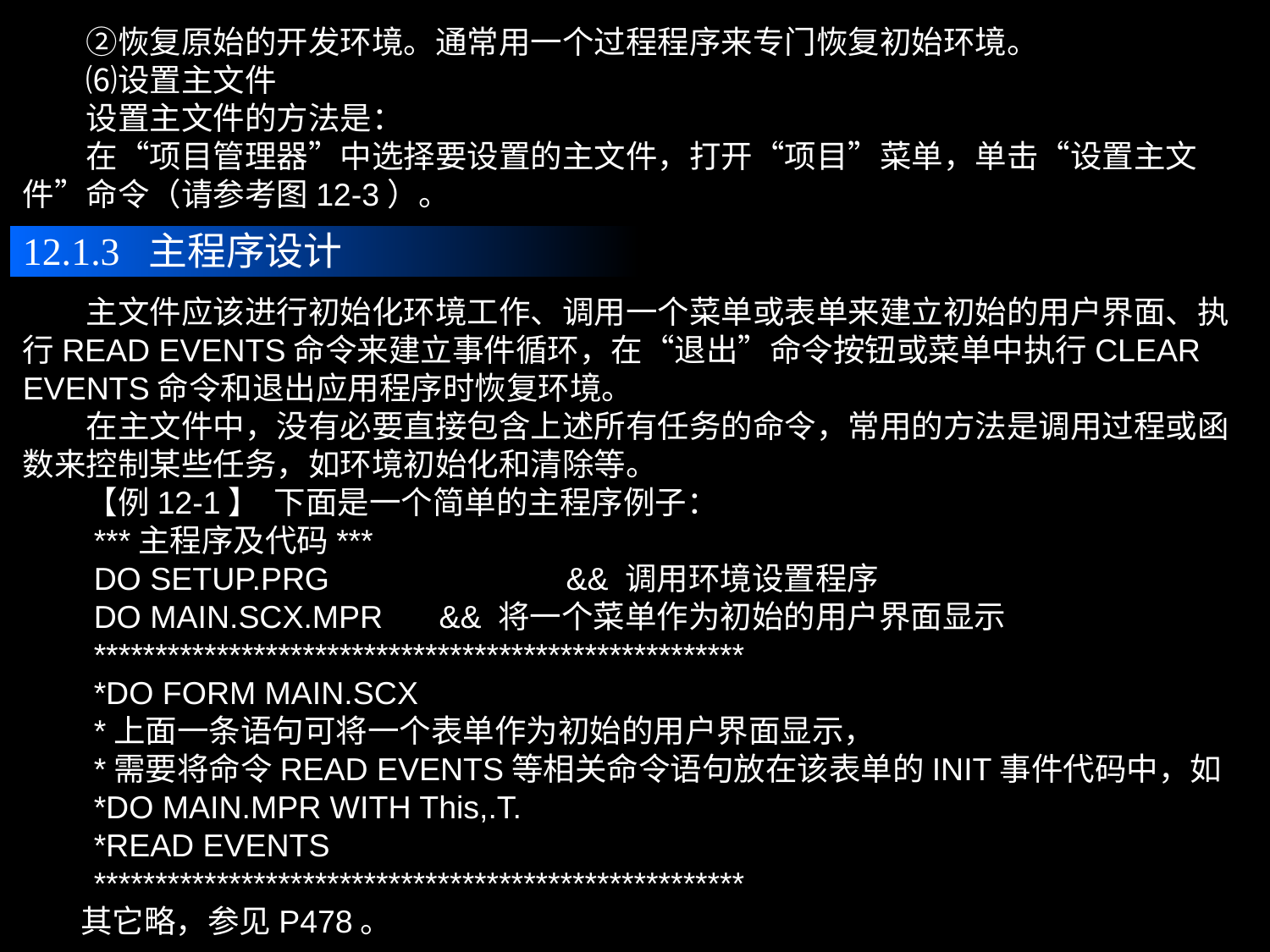

②恢复原始的开发环境。通常用一个过程程序来专门恢复初始环境。
　　⑹设置主文件
　　设置主文件的方法是：
　　在“项目管理器”中选择要设置的主文件，打开“项目”菜单，单击“设置主文件”命令（请参考图12-3）。
12.1.3  主程序设计
　　主文件应该进行初始化环境工作、调用一个菜单或表单来建立初始的用户界面、执行READ EVENTS命令来建立事件循环，在“退出”命令按钮或菜单中执行CLEAR EVENTS命令和退出应用程序时恢复环境。
　　在主文件中，没有必要直接包含上述所有任务的命令，常用的方法是调用过程或函数来控制某些任务，如环境初始化和清除等。
　　【例12-1】  下面是一个简单的主程序例子：
　　***主程序及代码***
　　DO SETUP.PRG		    && 调用环境设置程序
　　DO MAIN.SCX.MPR	    && 将一个菜单作为初始的用户界面显示
　　*****************************************************
　　*DO FORM MAIN.SCX
　　*上面一条语句可将一个表单作为初始的用户界面显示，
　　*需要将命令READ EVENTS等相关命令语句放在该表单的INIT事件代码中，如
　　*DO MAIN.MPR WITH This,.T.
　　*READ EVENTS
　　*****************************************************
       其它略，参见P478。